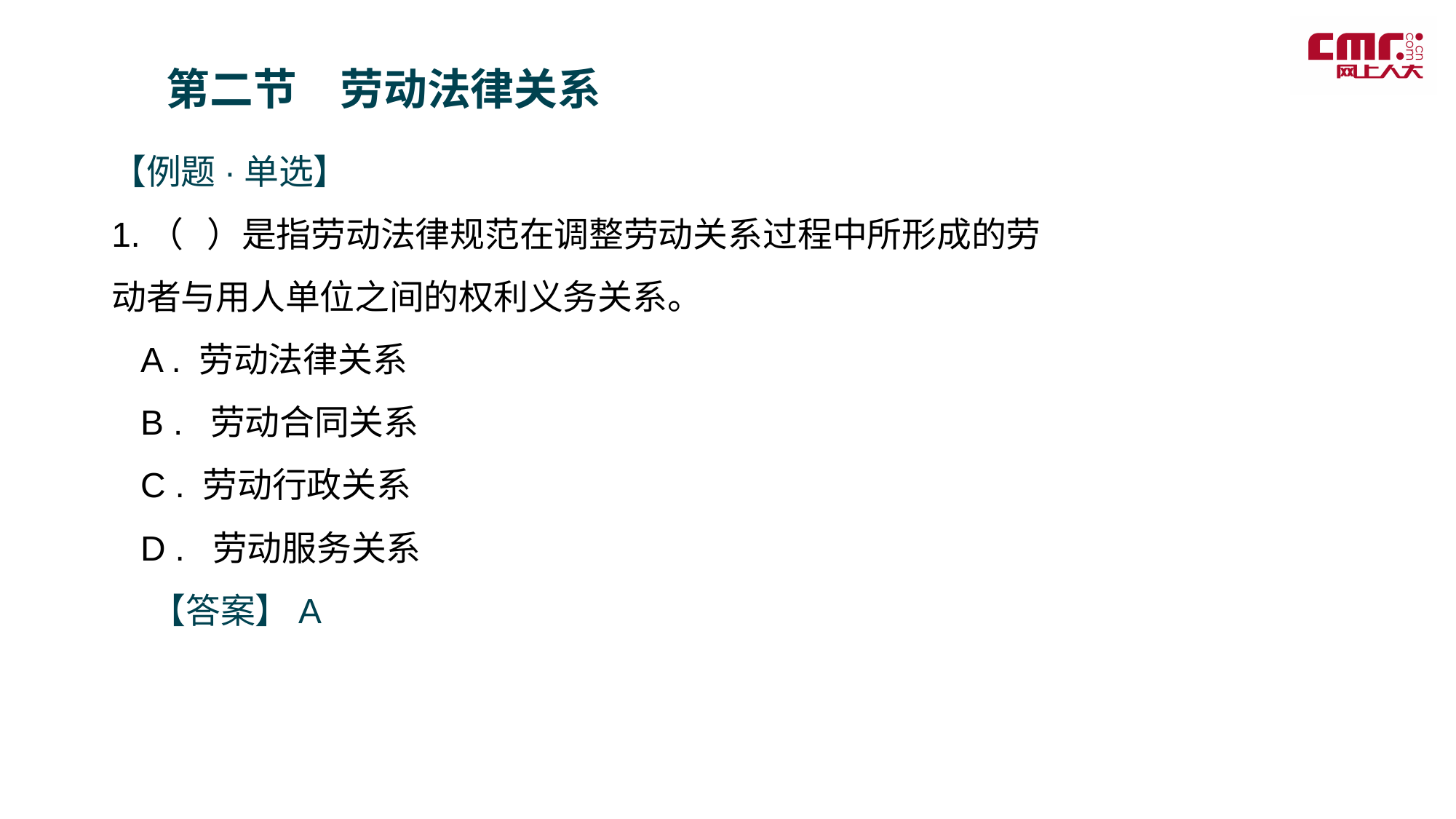

第二节　劳动法律关系
【例题·单选】
1.（   ）是指劳动法律规范在调整劳动关系过程中所形成的劳动者与用人单位之间的权利义务关系。
   A . 劳动法律关系
   B .  劳动合同关系
   C . 劳动行政关系
   D .  劳动服务关系
    【答案】A